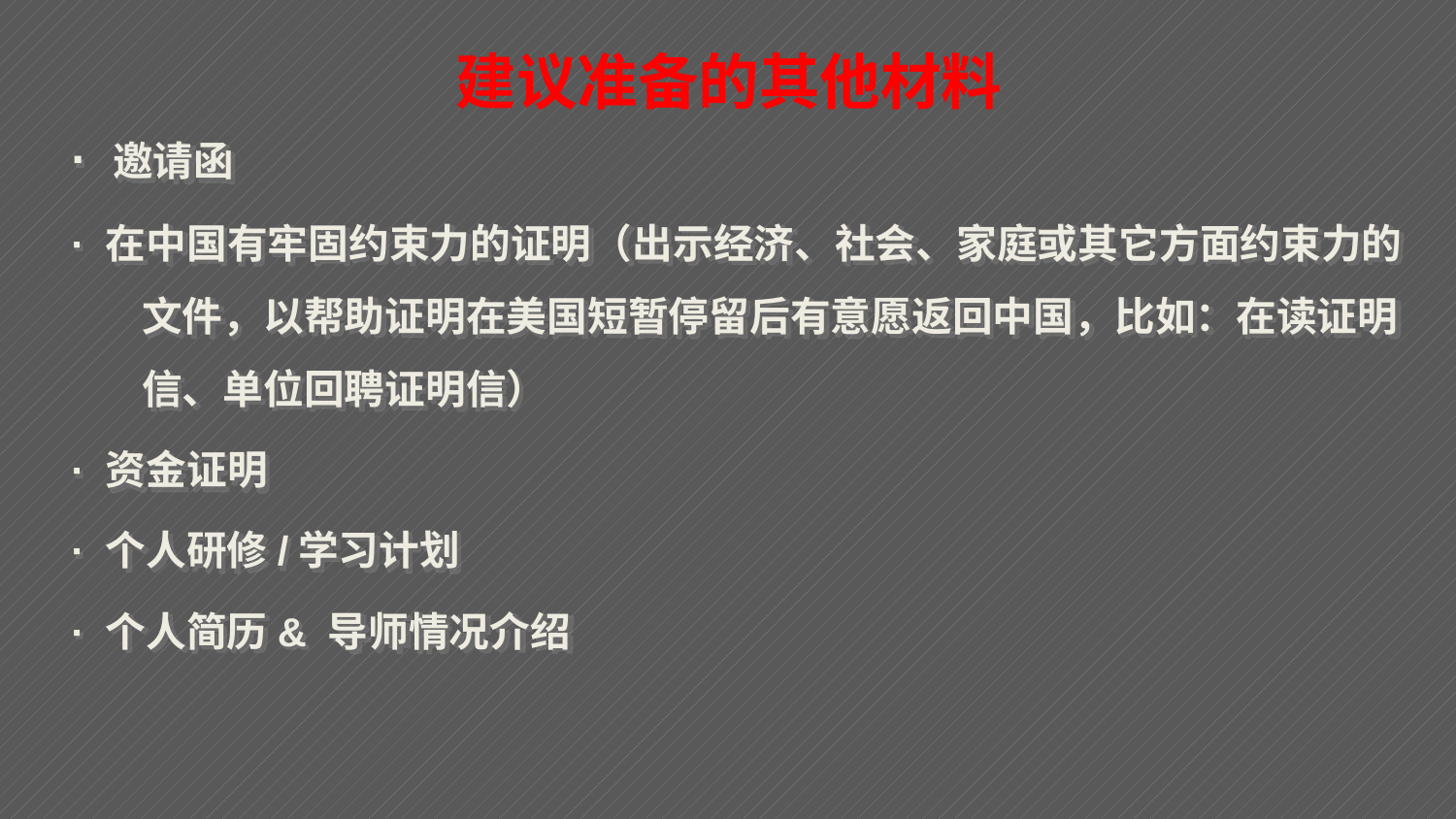

建议准备的其他材料
· 邀请函
· 在中国有牢固约束力的证明（出示经济、社会、家庭或其它方面约束力的文件，以帮助证明在美国短暂停留后有意愿返回中国，比如：在读证明信、单位回聘证明信）
· 资金证明
· 个人研修/学习计划
· 个人简历& 导师情况介绍